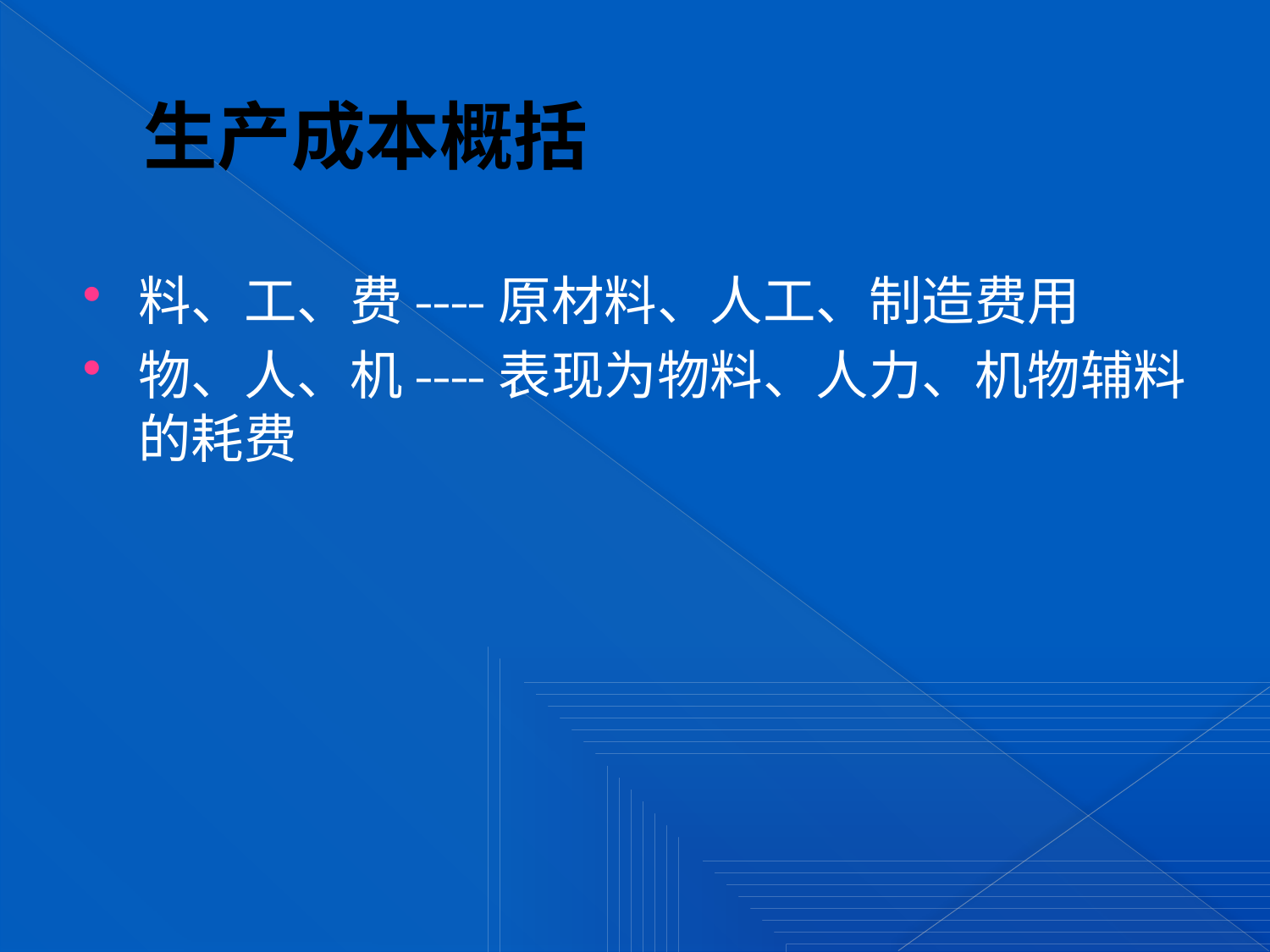

# 生产成本概括
料、工、费----原材料、人工、制造费用
物、人、机----表现为物料、人力、机物辅料的耗费